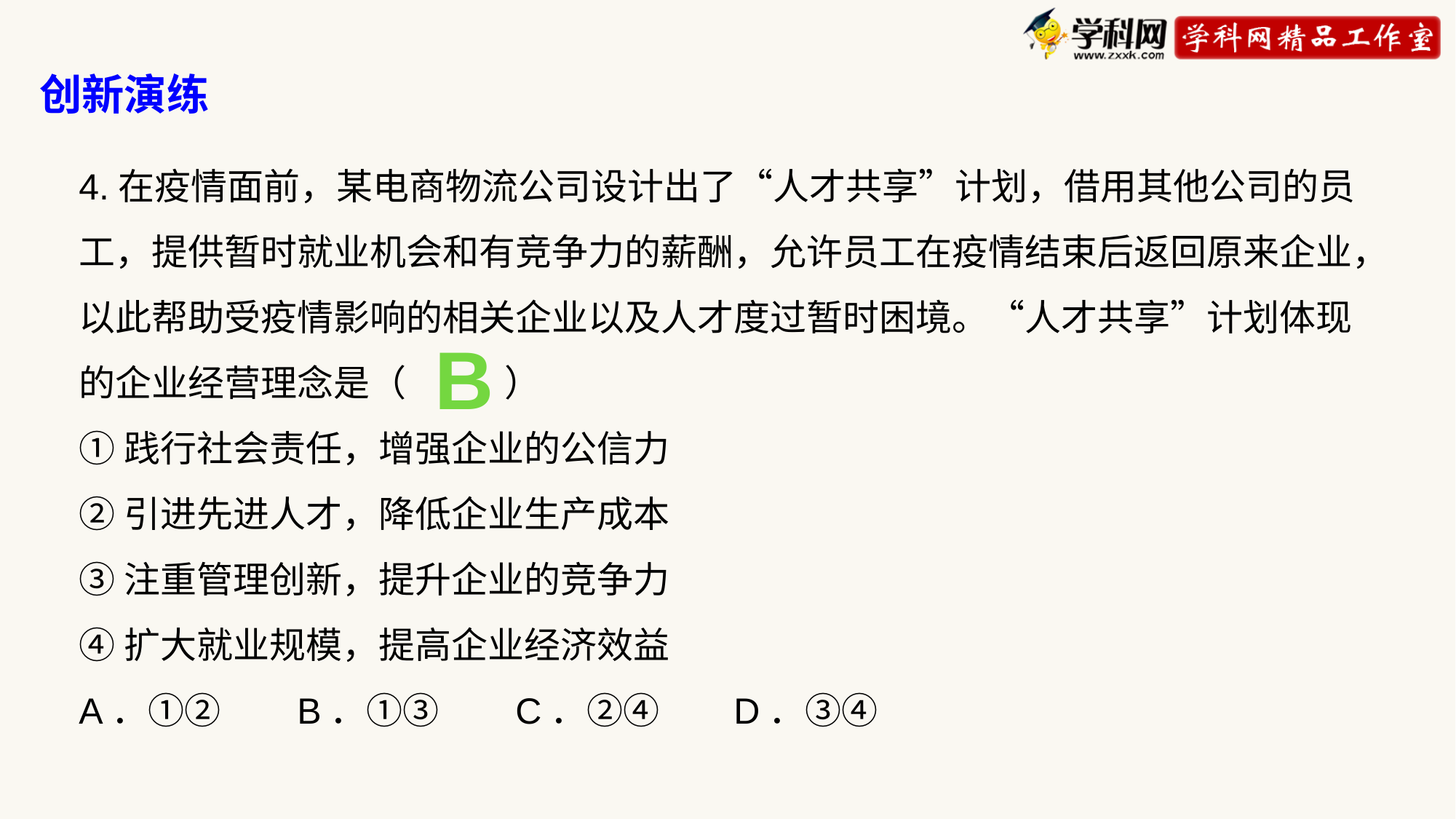

创新演练
4.在疫情面前，某电商物流公司设计出了“人才共享”计划，借用其他公司的员工，提供暂时就业机会和有竞争力的薪酬，允许员工在疫情结束后返回原来企业，以此帮助受疫情影响的相关企业以及人才度过暂时困境。“人才共享”计划体现的企业经营理念是（            ）
①践行社会责任，增强企业的公信力
②引进先进人才，降低企业生产成本
③注重管理创新，提升企业的竞争力
④扩大就业规模，提高企业经济效益
A．①②	B．①③	C．②④	D．③④
B